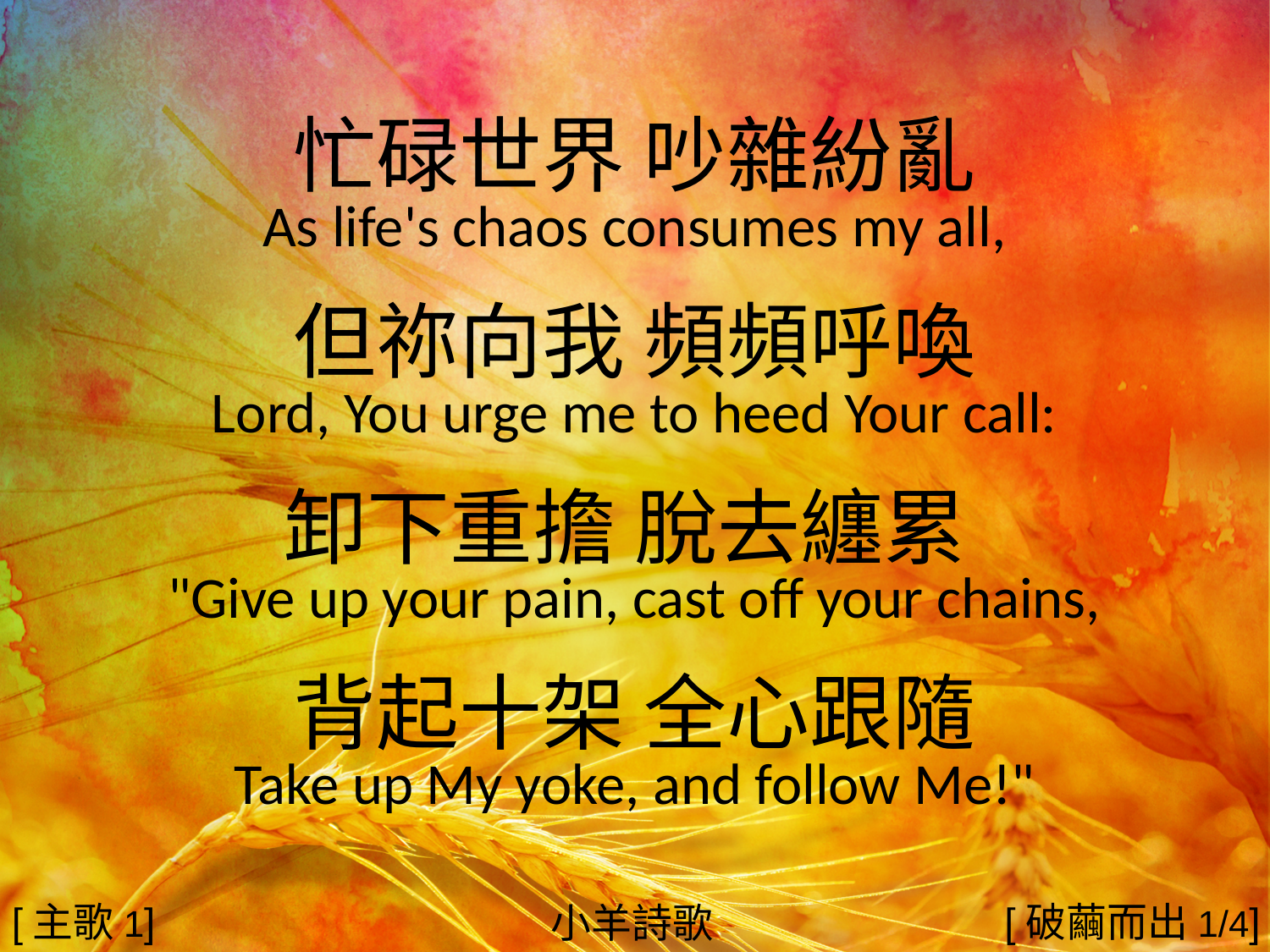

忙碌世界 吵雜紛亂
As life's chaos consumes my all,

但祢向我 頻頻呼喚
Lord, You urge me to heed Your call:

卸下重擔 脫去纏累
"Give up your pain, cast off your chains,

背起十架 全心跟隨
Take up My yoke, and follow Me!"
#

[主歌1]
[破繭而出1/4]
小羊詩歌